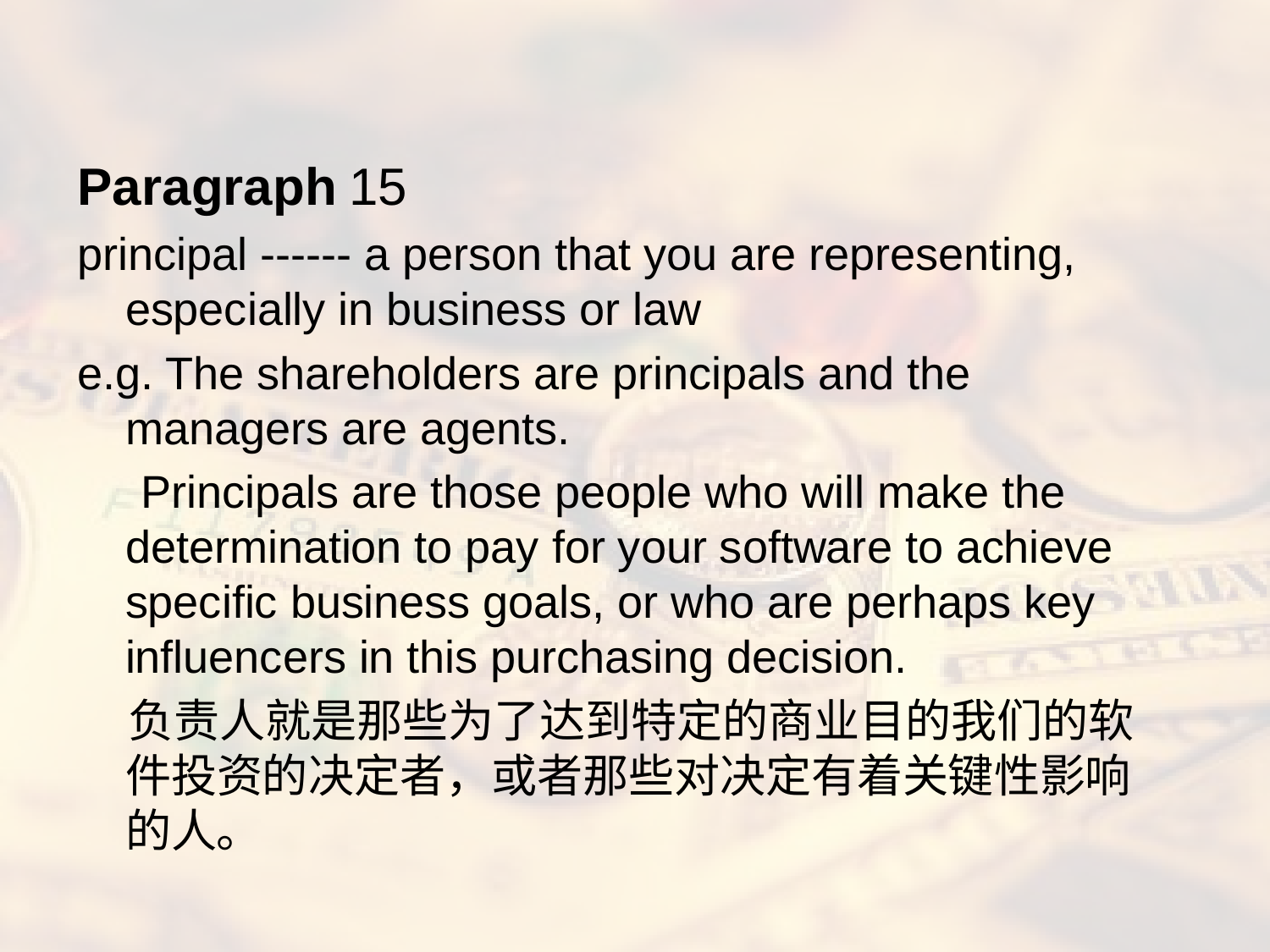

#
Paragraph 15
principal ------ a person that you are representing, especially in business or law
e.g. The shareholders are principals and the managers are agents.
     Principals are those people who will make the determination to pay for your software to achieve specific business goals, or who are perhaps key influencers in this purchasing decision.
    负责人就是那些为了达到特定的商业目的我们的软件投资的决定者，或者那些对决定有着关键性影响的人。